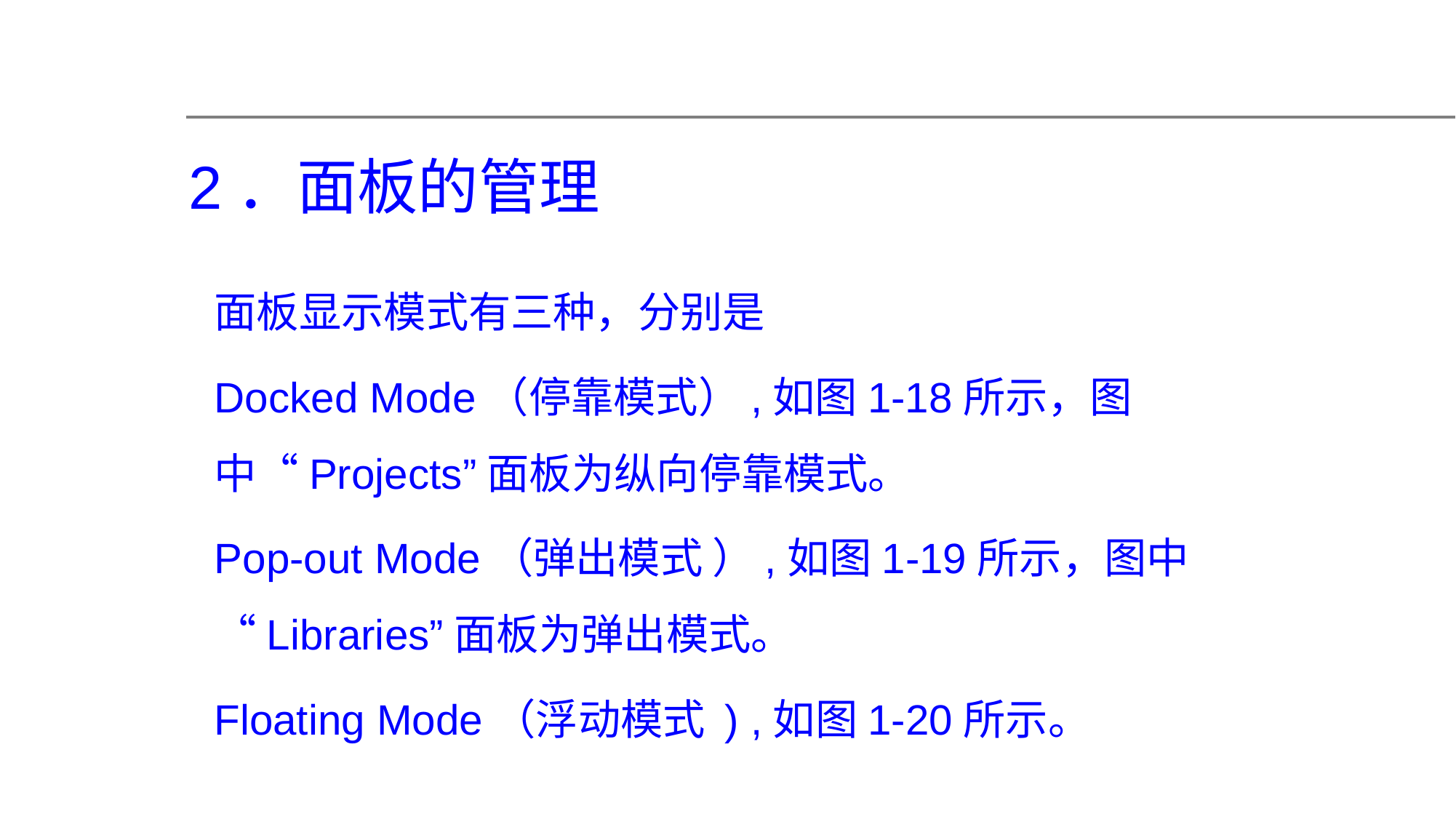

2．面板的管理
面板显示模式有三种，分别是
Docked Mode（停靠模式）,如图1-18所示，图中“Projects”面板为纵向停靠模式。
Pop-out Mode（弹出模式 ）,如图1-19所示，图中 “Libraries”面板为弹出模式。
Floating Mode（浮动模式 ) ,如图1-20所示。